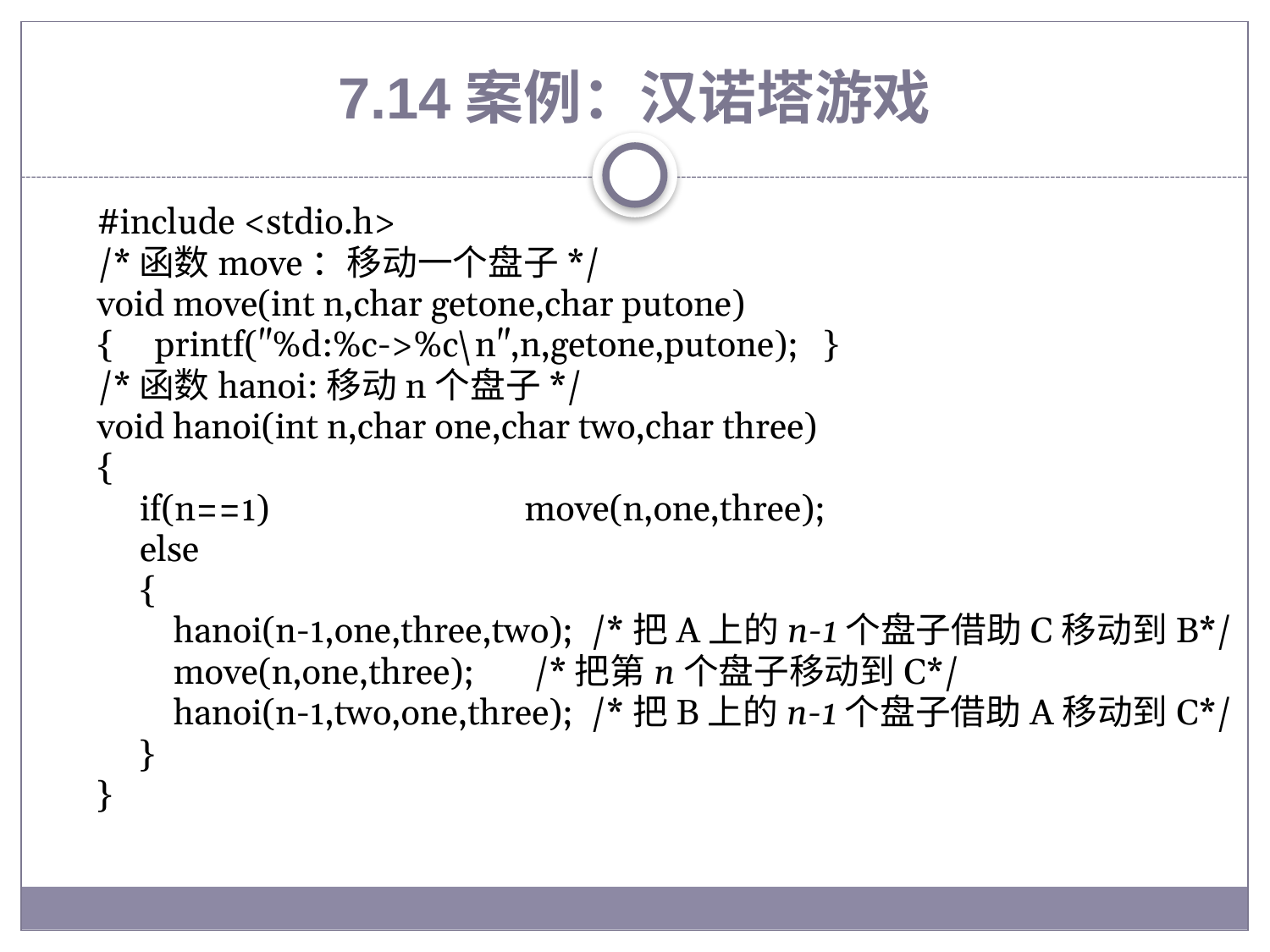

# 7.14	案例：汉诺塔游戏
#include <stdio.h>
/*函数move：移动一个盘子*/
void move(int n,char getone,char putone)
{     printf("%d:%c->%c\n",n,getone,putone);   }
/*函数hanoi:移动n个盘子*/
void hanoi(int n,char one,char two,char three)
{
     if(n==1)		 move(n,one,three);
     else
     {
         hanoi(n-1,one,three,two);  /*把A上的n-1个盘子借助C移动到B*/
         move(n,one,three);	  /*把第n个盘子移动到C*/
         hanoi(n-1,two,one,three);  /*把B上的n-1个盘子借助A移动到C*/
     }
}